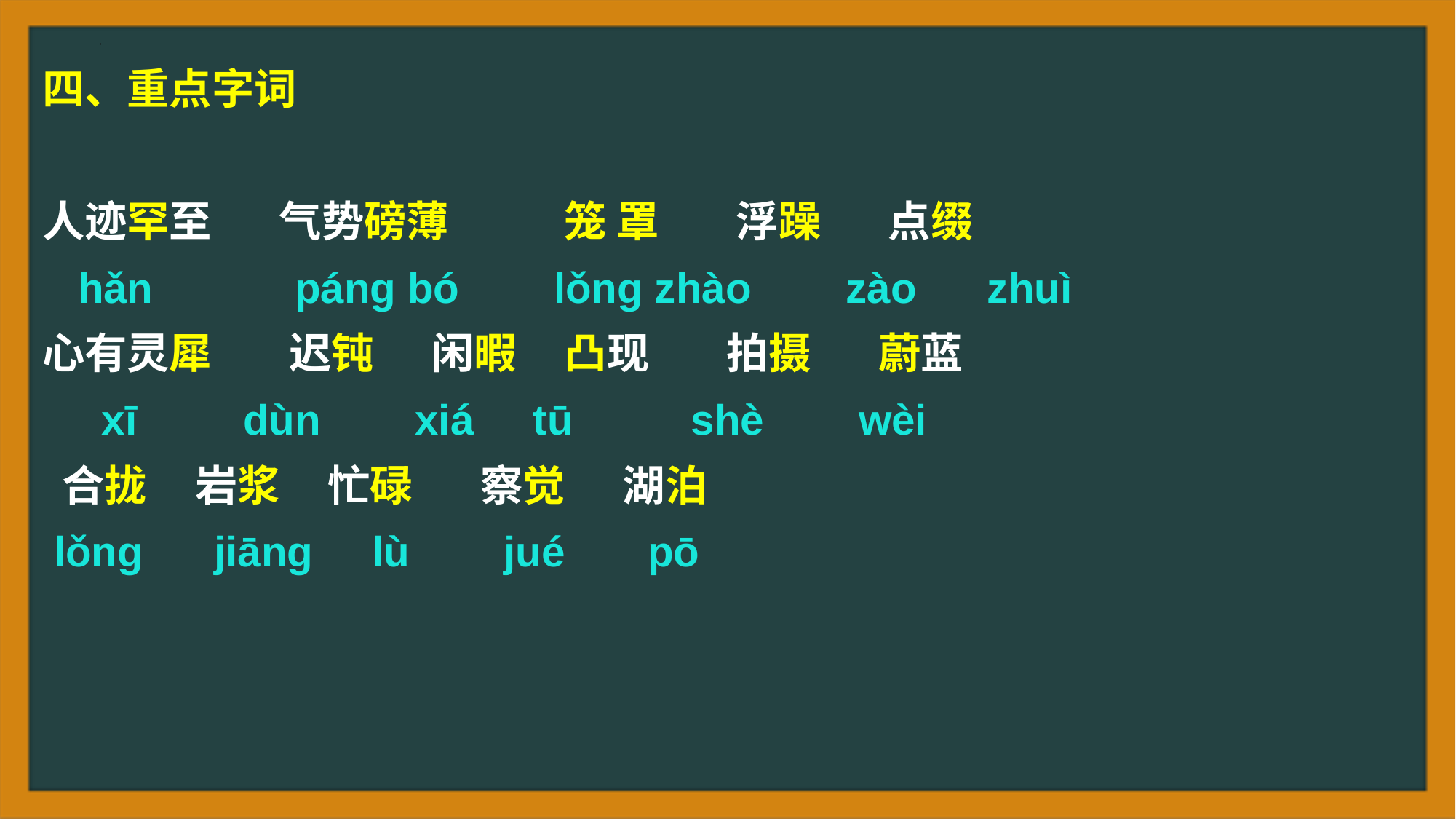

四、重点字词

人迹罕至       气势磅薄            笼 罩        浮躁       点缀
   hǎn            páng bó        lǒng zhào        zào      zhuì
心有灵犀        迟钝      闲暇     凸现        拍摄       蔚蓝
     xī         dùn        xiá     tū          shè        wèi
 合拢     岩浆     忙碌       察觉      湖泊
 lǒng      jiāng     lù        jué       pō